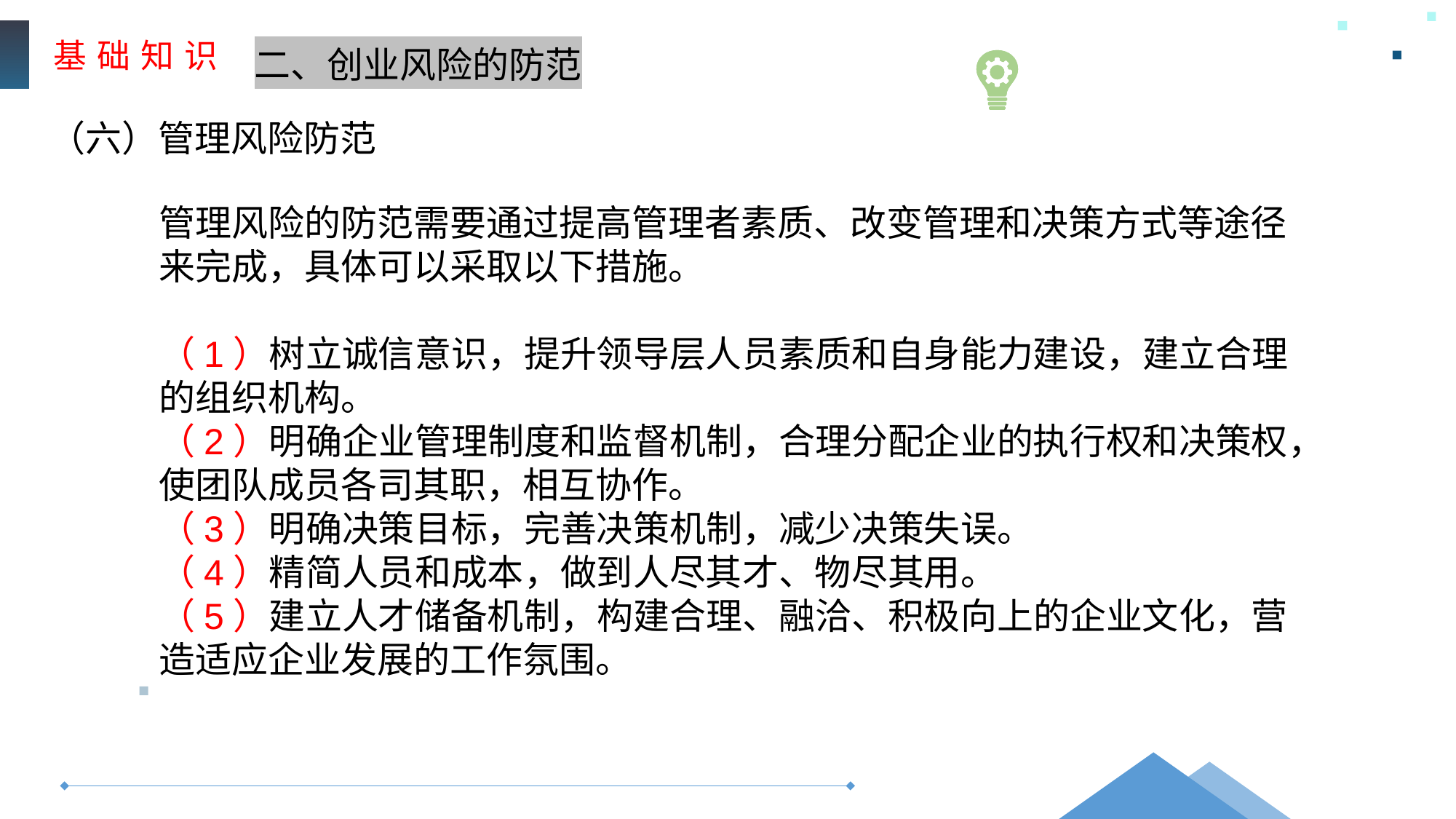

基 础 知 识

二、创业风险的防范

（六）管理风险防范
管理风险的防范需要通过提高管理者素质、改变管理和决策方式等途径来完成，具体可以采取以下措施。

（1）树立诚信意识，提升领导层人员素质和自身能力建设，建立合理的组织机构。
（2）明确企业管理制度和监督机制，合理分配企业的执行权和决策权，使团队成员各司其职，相互协作。
（3）明确决策目标，完善决策机制，减少决策失误。
（4）精简人员和成本，做到人尽其才、物尽其用。
（5）建立人才储备机制，构建合理、融洽、积极向上的企业文化，营造适应企业发展的工作氛围。